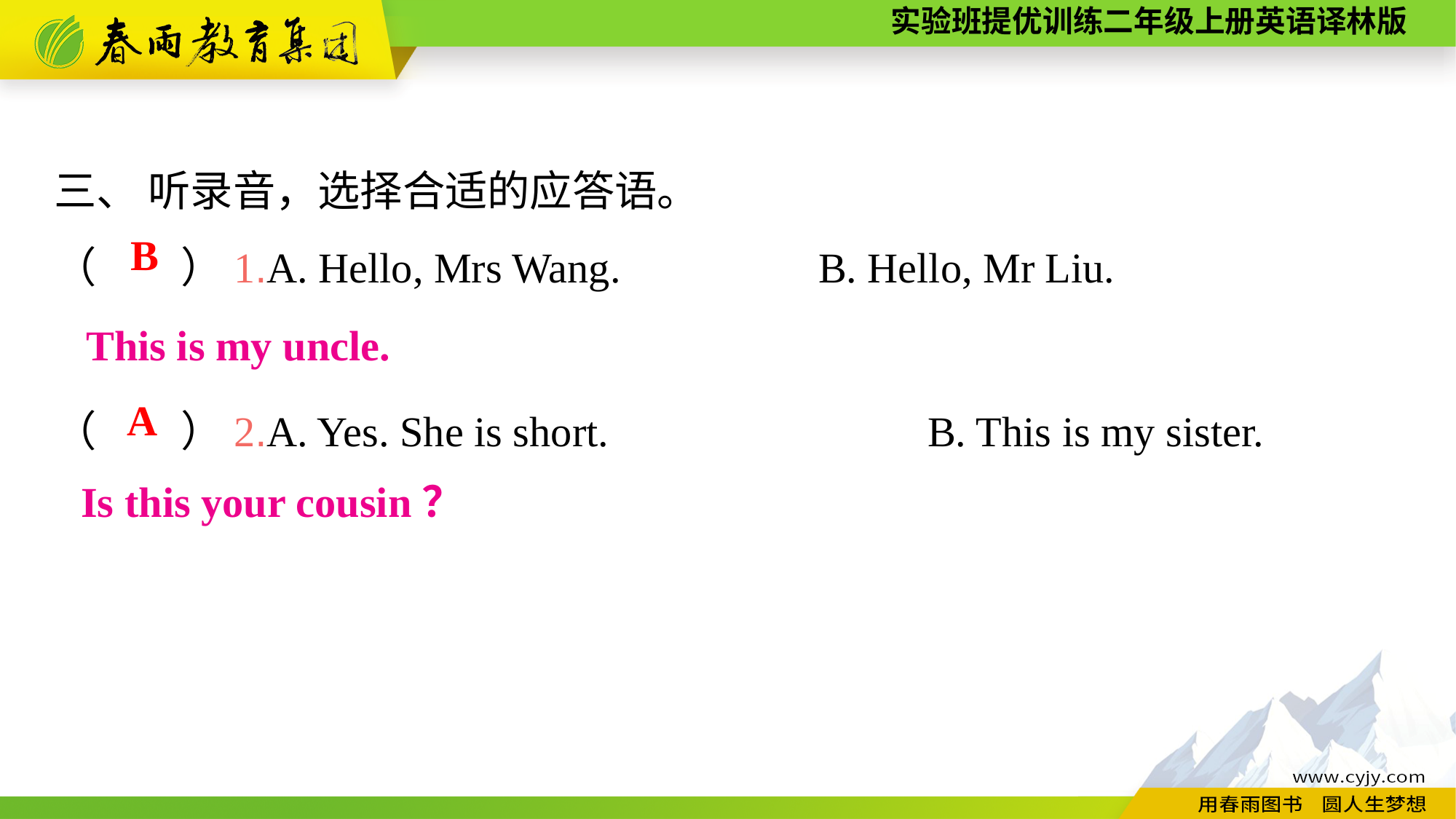

三、 听录音，选择合适的应答语。
（　　）1.A. Hello, Mrs Wang.　　　　	B. Hello, Mr Liu.

（　　）2.A. Yes. She is short.			B. This is my sister.
B
This is my uncle.
A
Is this your cousin？